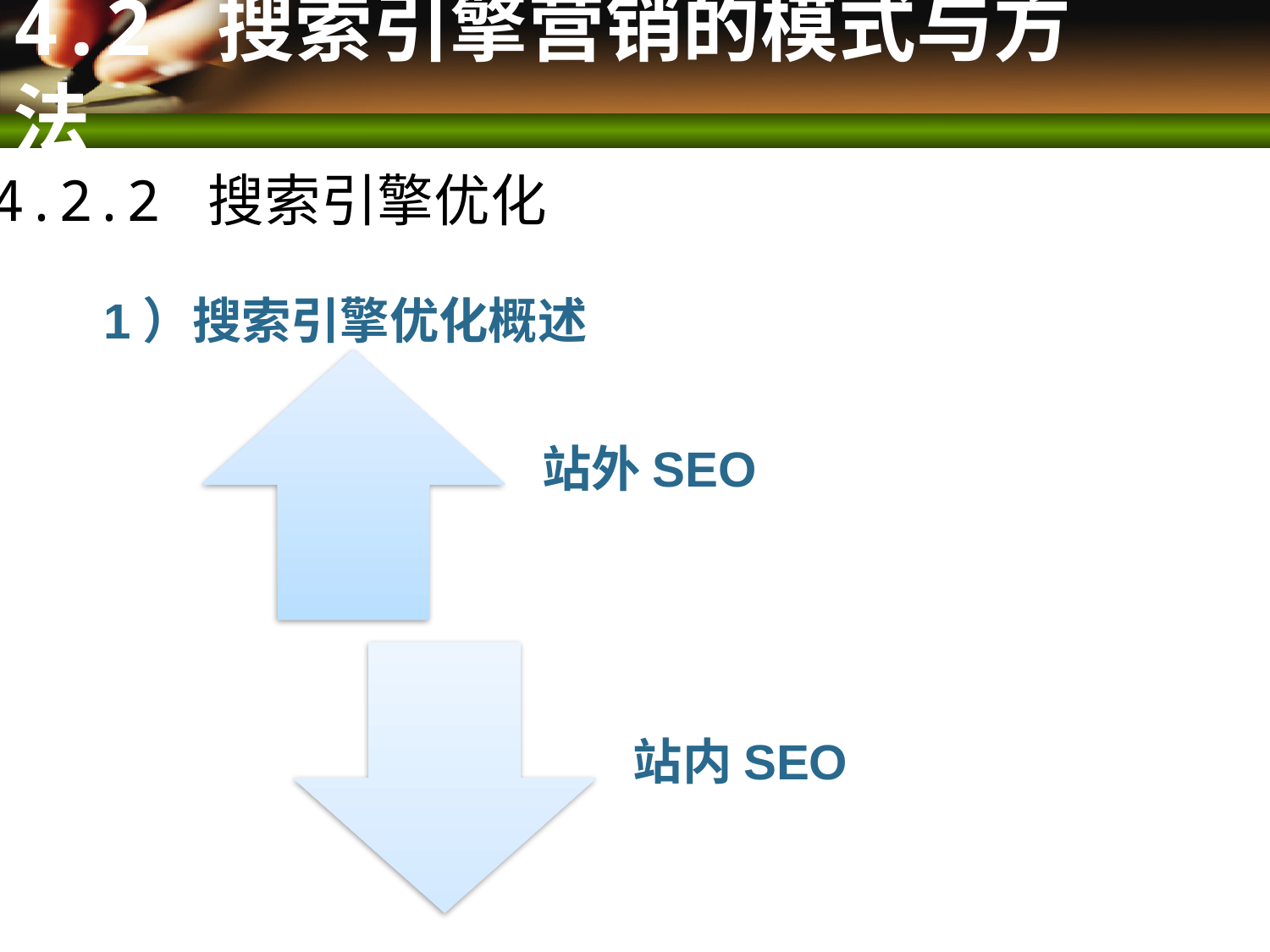

4.2 搜索引擎营销的模式与方法
4.2.2 搜索引擎优化
  1）搜索引擎优化概述

站外SEO
站内SEO